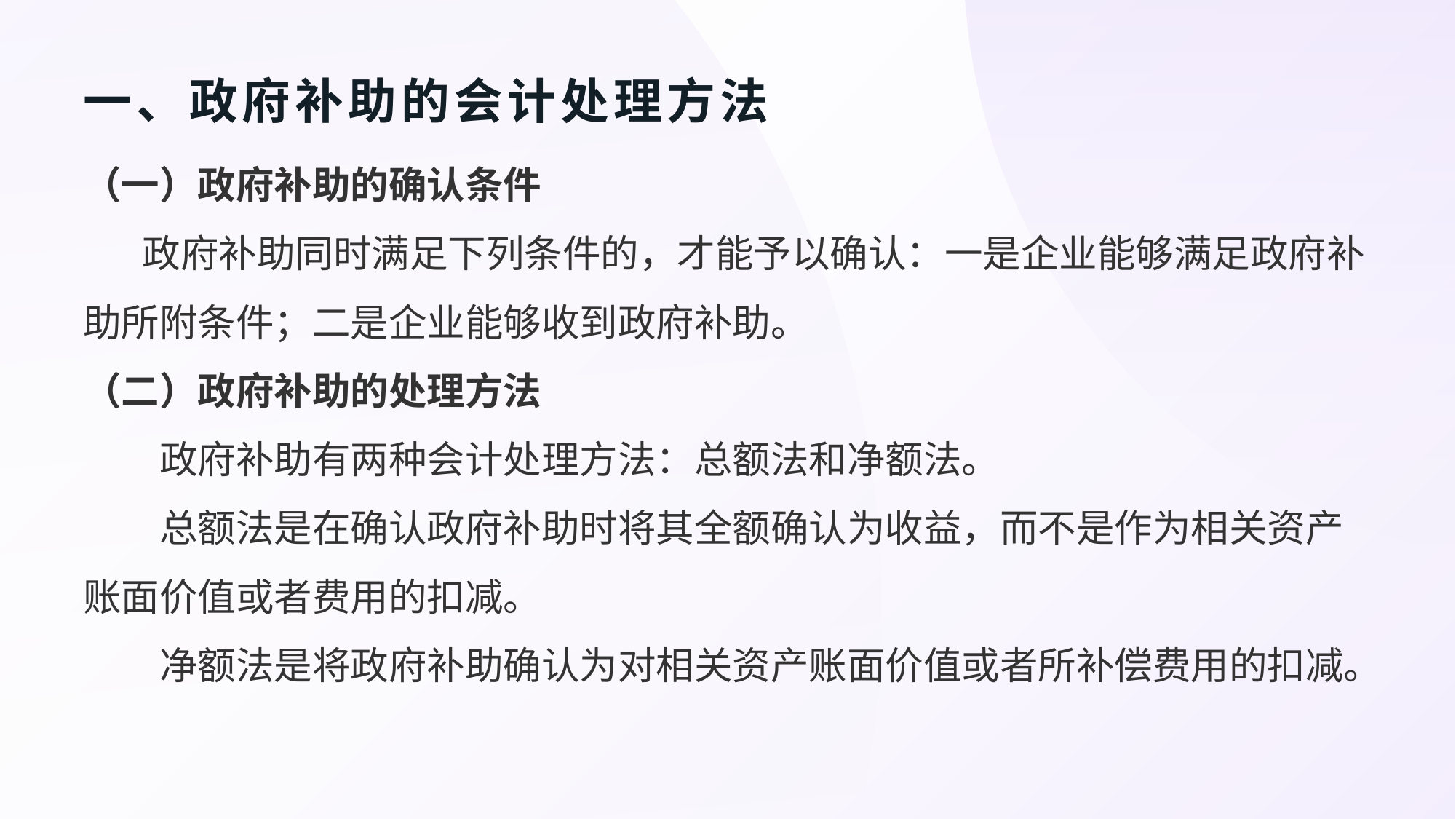

# 一、政府补助的会计处理方法
（一）政府补助的确认条件
      政府补助同时满足下列条件的，才能予以确认：一是企业能够满足政府补助所附条件；二是企业能够收到政府补助。
（二）政府补助的处理方法
政府补助有两种会计处理方法：总额法和净额法。
总额法是在确认政府补助时将其全额确认为收益，而不是作为相关资产账面价值或者费用的扣减。
净额法是将政府补助确认为对相关资产账面价值或者所补偿费用的扣减。